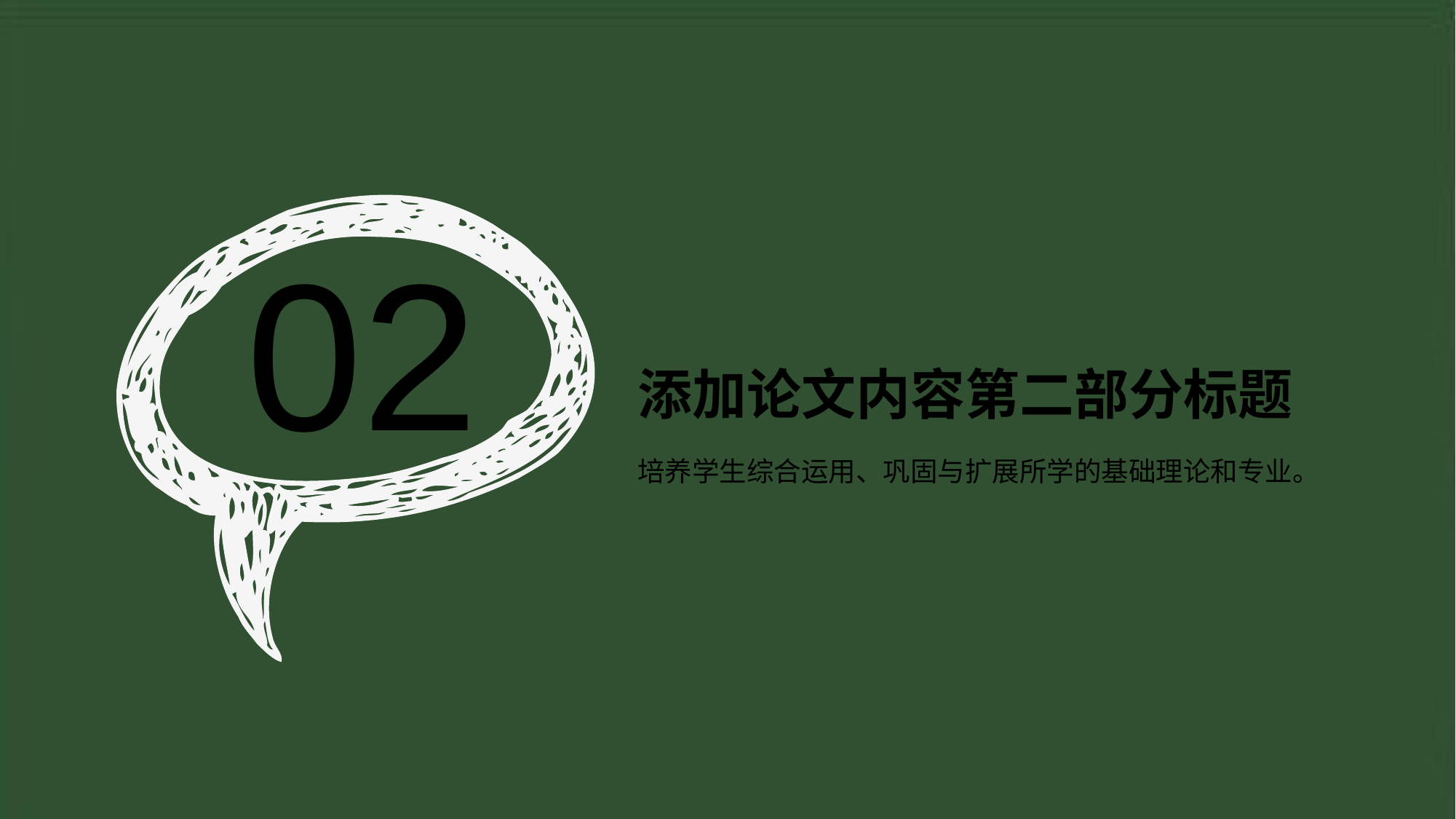

02
添加论文内容第二部分标题
培养学生综合运用、巩固与扩展所学的基础理论和专业。
延时